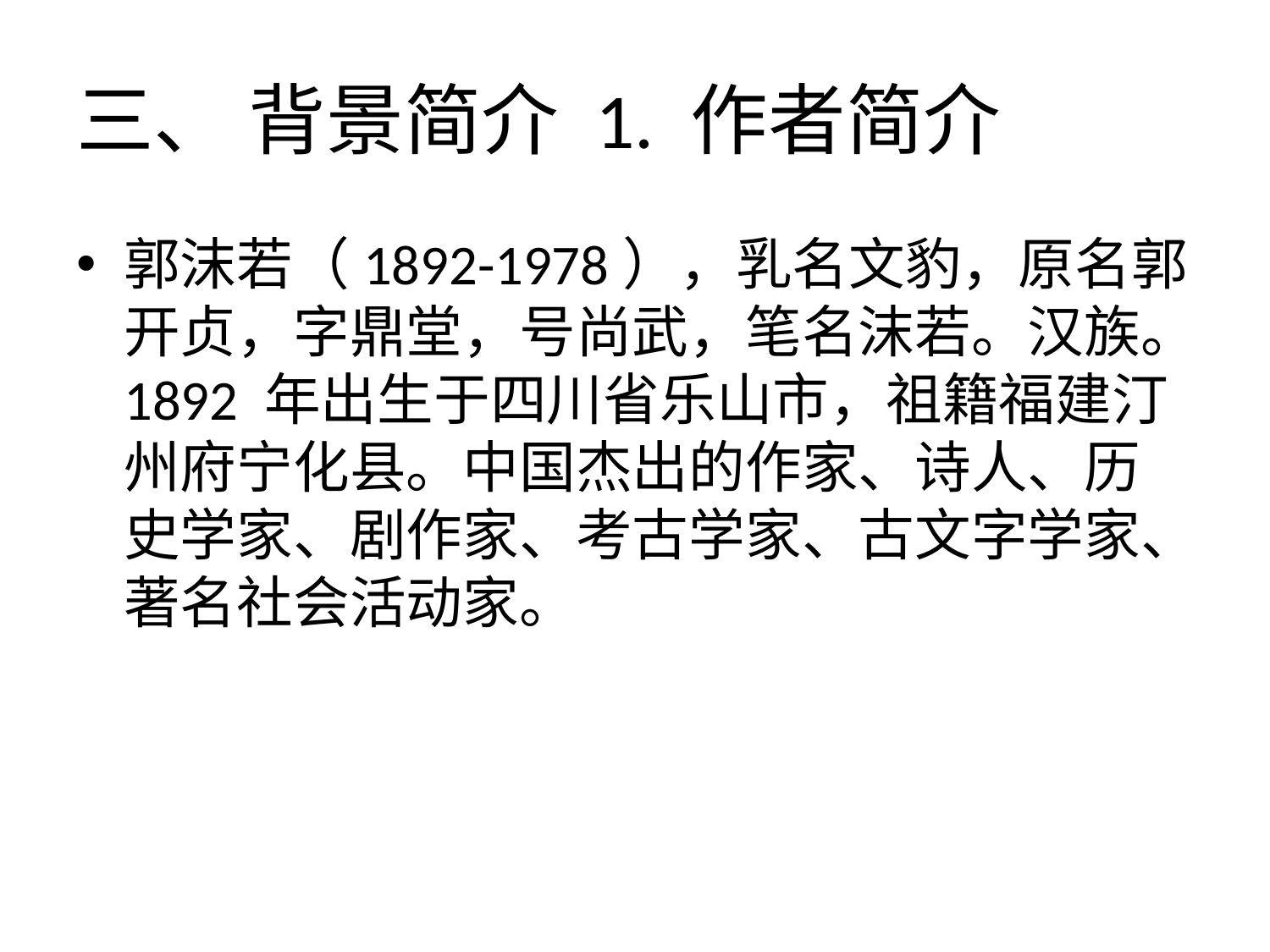

# 三、 背景简介 1. 作者简介
郭沫若（1892-1978），乳名文豹，原名郭开贞，字鼎堂，号尚武，笔名沫若。汉族。1892 年出生于四川省乐山市，祖籍福建汀州府宁化县。中国杰出的作家、诗人、历史学家、剧作家、考古学家、古文字学家、著名社会活动家。